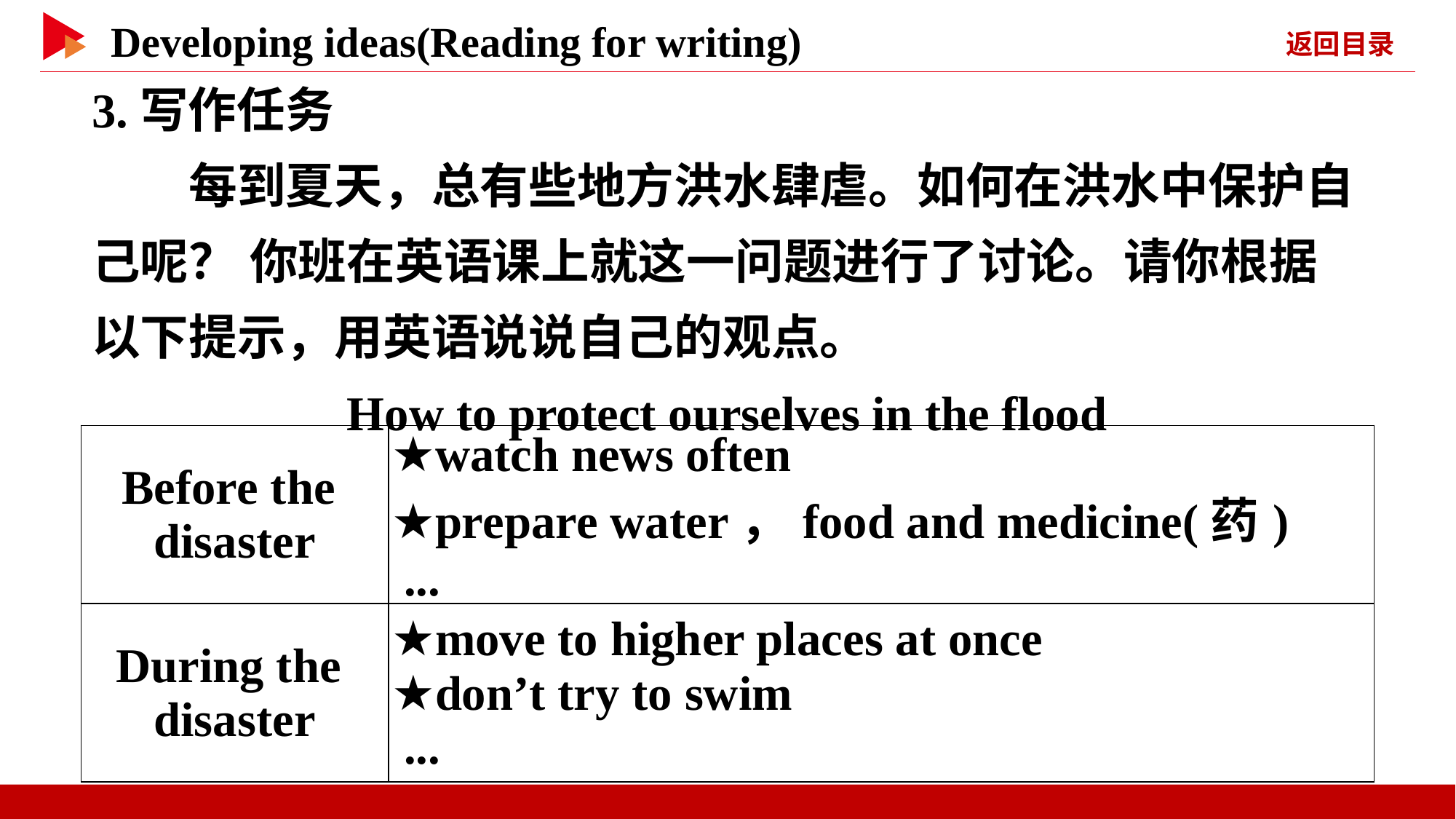

3.写作任务
　　每到夏天，总有些地方洪水肆虐。如何在洪水中保护自己呢？ 你班在英语课上就这一问题进行了讨论。请你根据以下提示，用英语说说自己的观点。
How to protect ourselves in the flood
| Before the disaster | ★watch news often ★prepare water，food and medicine(药) ... |
| --- | --- |
| During the disaster | ★move to higher places at once ★don’t try to swim ... |